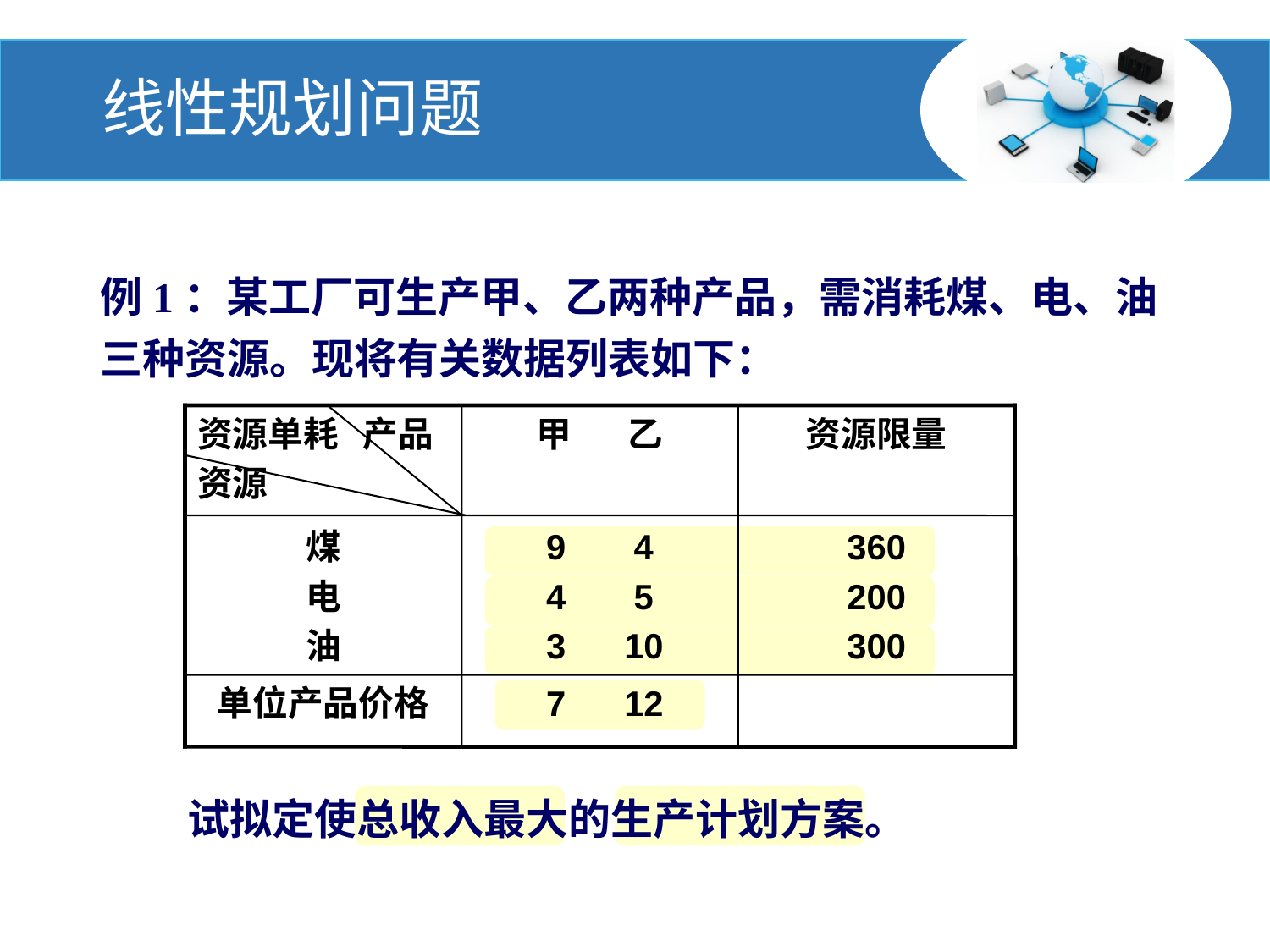

# 线性规划问题
例1：某工厂可生产甲、乙两种产品，需消耗煤、电、油三种资源。现将有关数据列表如下：
资源单耗   产品
资源

甲       乙

资源限量

煤
电
油
9       4
4       5
 3      10
360
200
300
单位产品价格

 7      12

试拟定使总收入最大的生产计划方案。